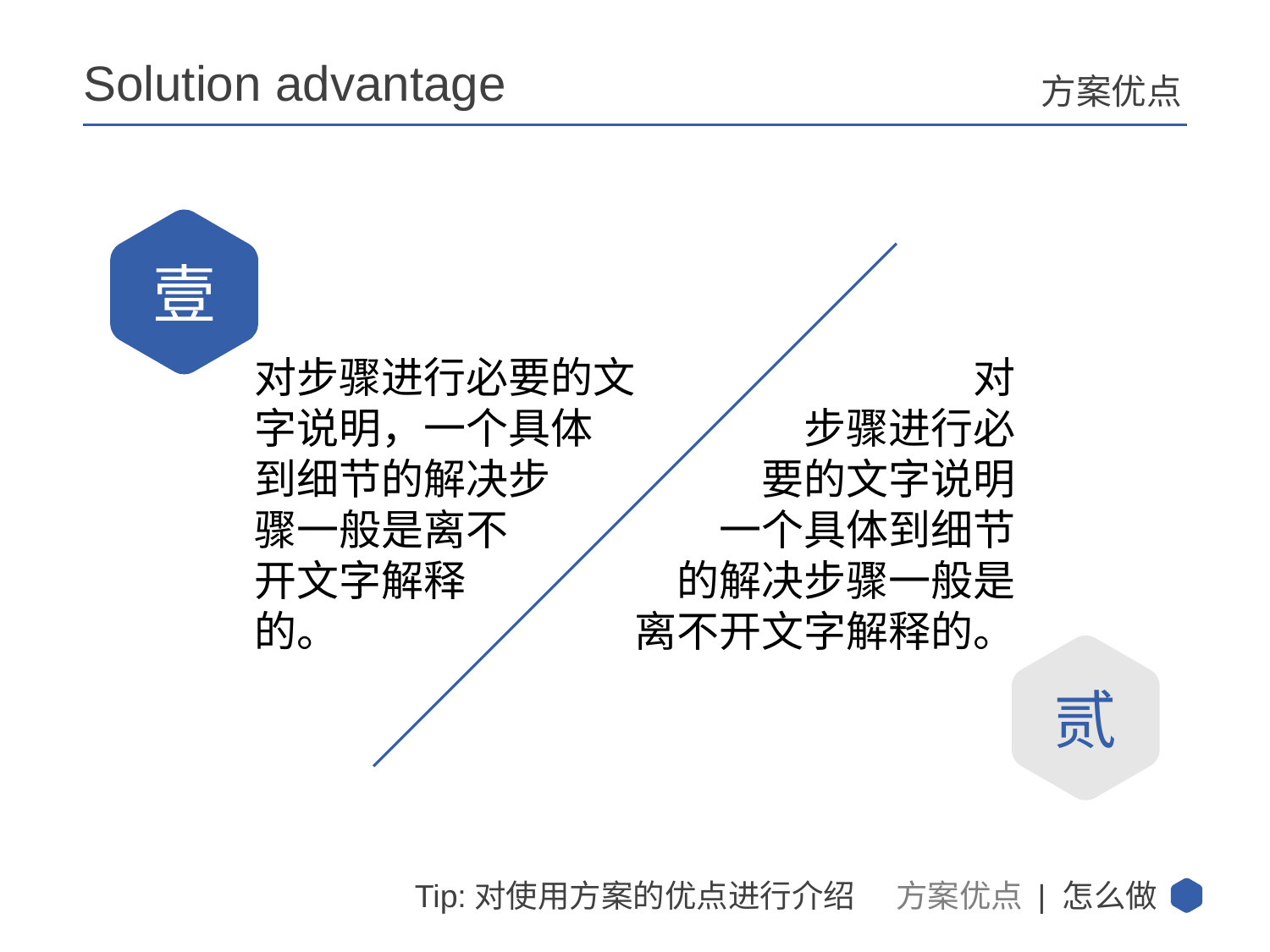

Solution advantage
方案优点
壹
对步骤进行必要的文字说明，一个具体
到细节的解决步
骤一般是离不
开文字解释
的。
对
步骤进行必
要的文字说明
一个具体到细节
的解决步骤一般是
离不开文字解释的。
贰
方案优点 | 怎么做
Tip:对使用方案的优点进行介绍